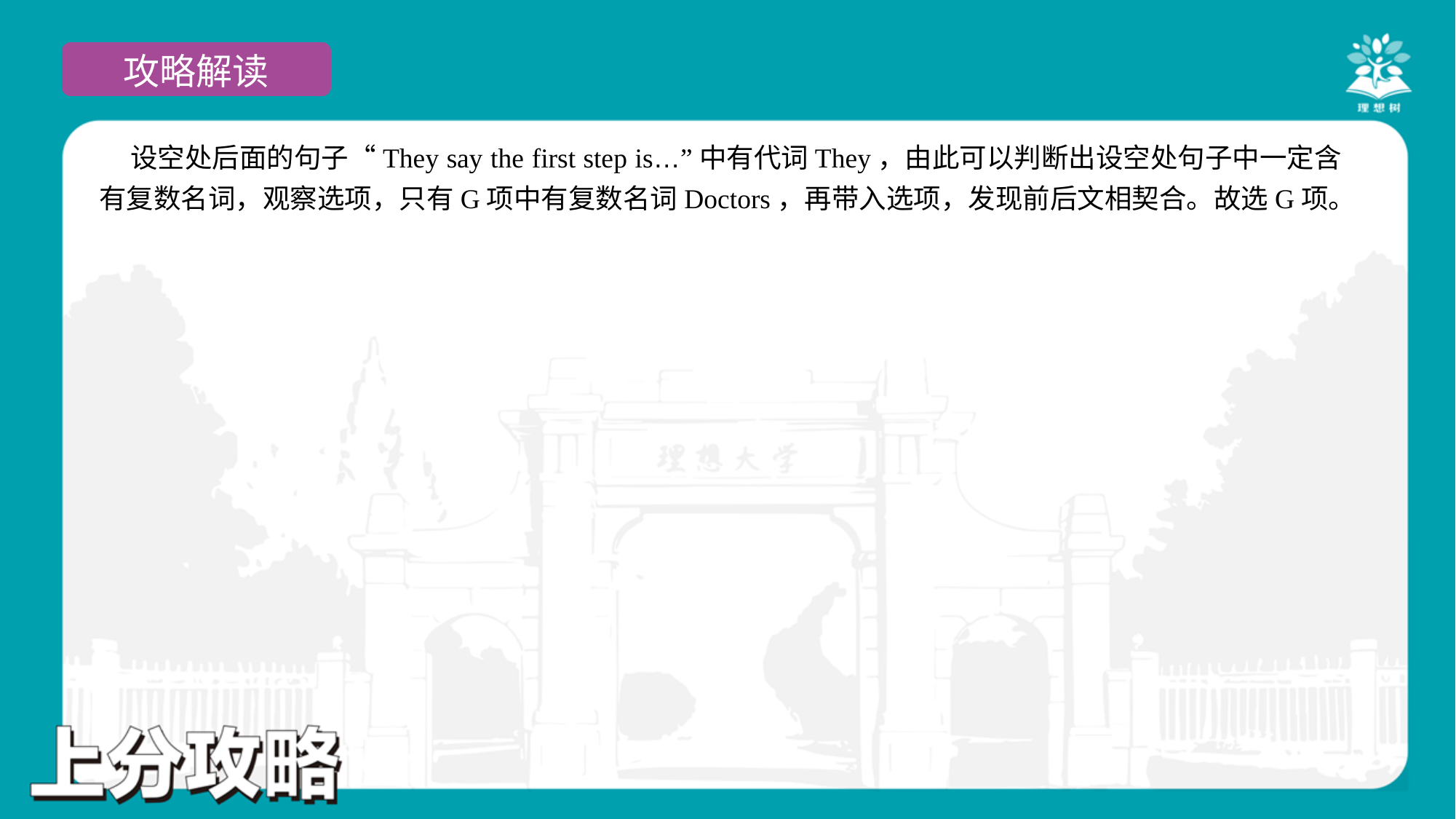

设空处后面的句子“They say the first step is…”中有代词They，由此可以判断出设空处句子中一定含
有复数名词，观察选项，只有G项中有复数名词Doctors，再带入选项，发现前后文相契合。故选G项。